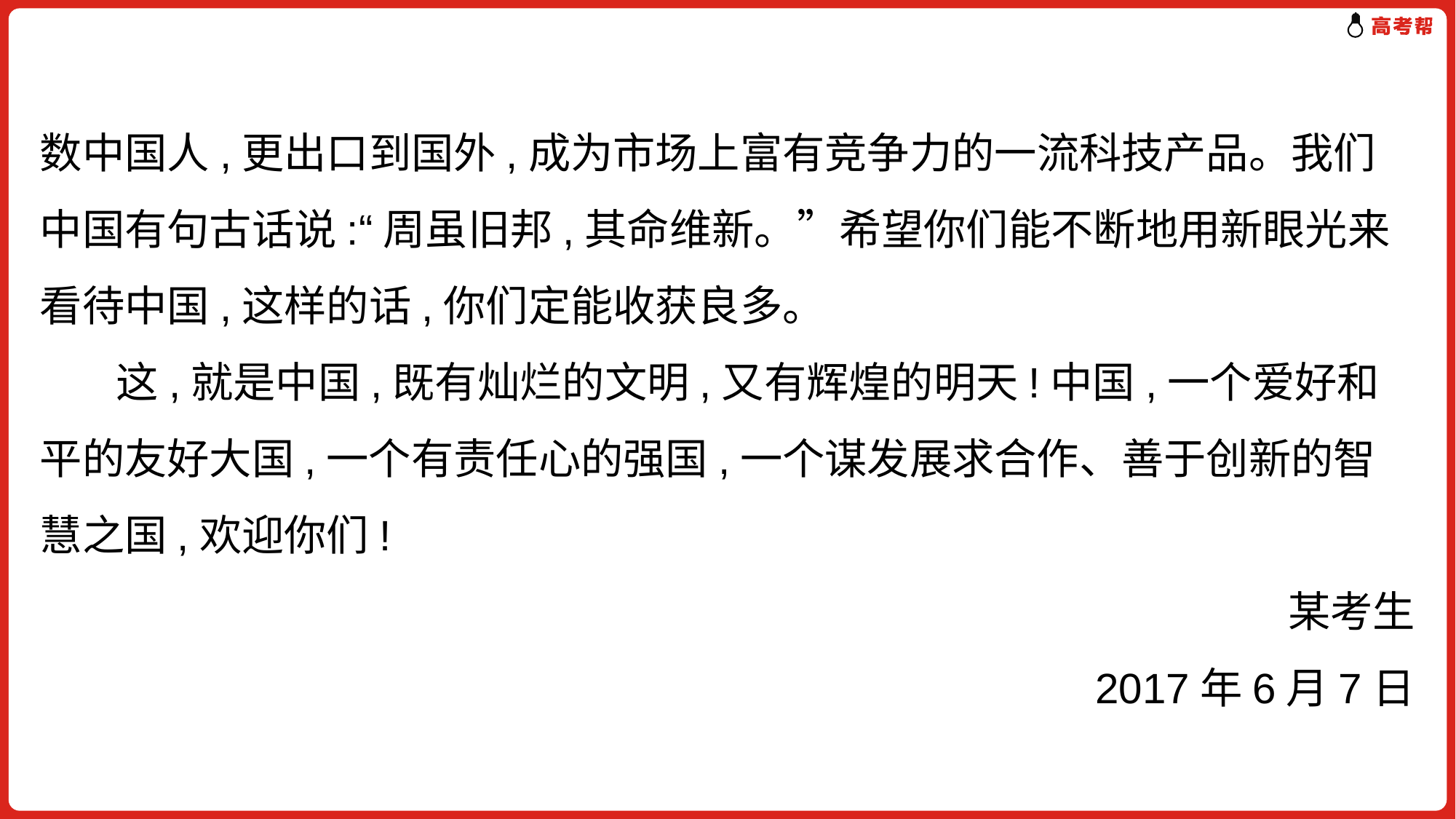

数中国人,更出口到国外,成为市场上富有竞争力的一流科技产品。我们中国有句古话说:“周虽旧邦,其命维新。”希望你们能不断地用新眼光来看待中国,这样的话,你们定能收获良多。
       这,就是中国,既有灿烂的文明,又有辉煌的明天!中国,一个爱好和平的友好大国,一个有责任心的强国,一个谋发展求合作、善于创新的智慧之国,欢迎你们!
某考生
2017年6月7日